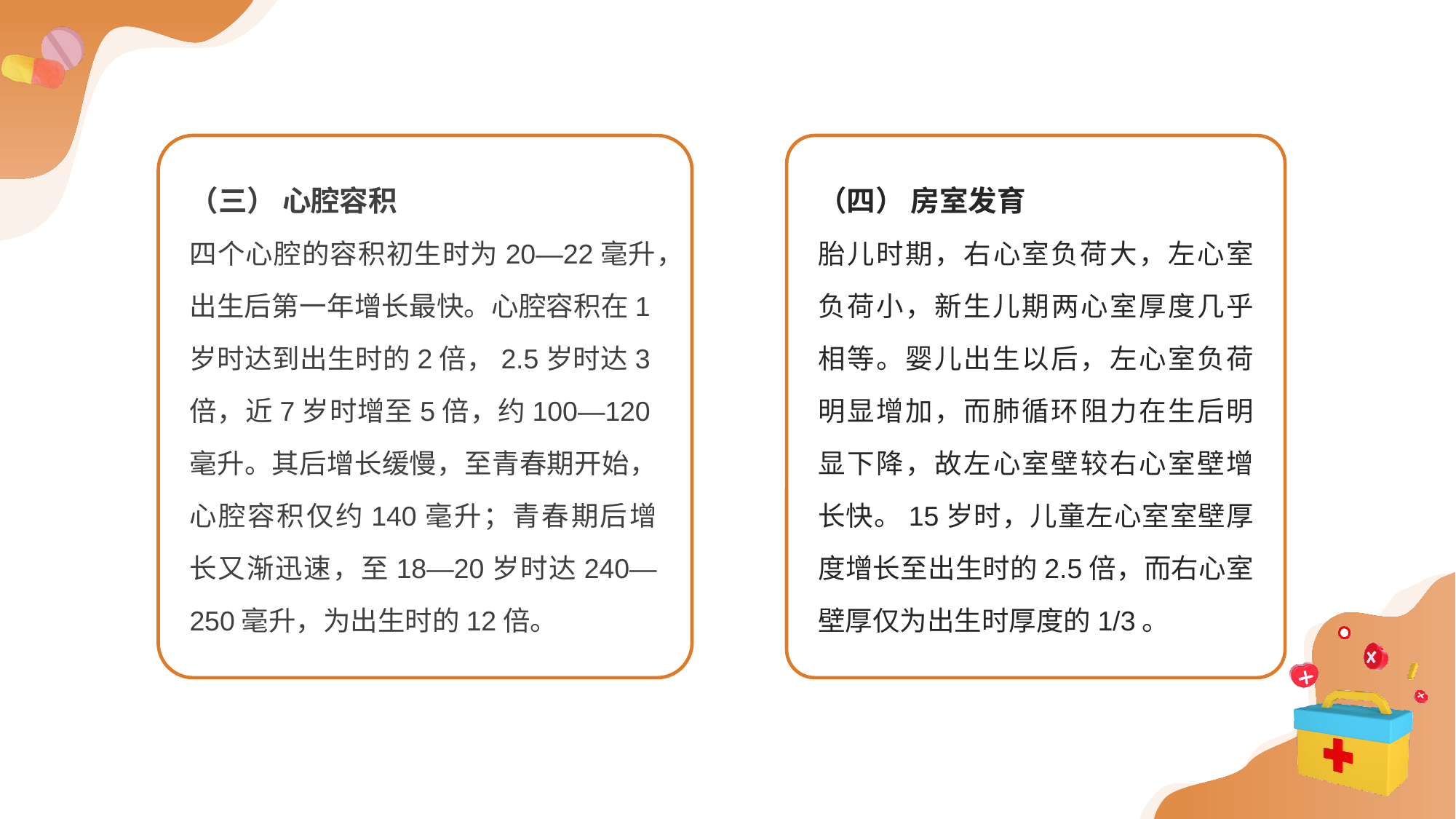

（三） 心腔容积
四个心腔的容积初生时为20—22毫升，出生后第一年增长最快。心腔容积在1岁时达到出生时的2倍，2.5岁时达3倍，近7岁时增至5倍，约100—120毫升。其后增长缓慢，至青春期开始，心腔容积仅约140毫升；青春期后增长又渐迅速，至18—20岁时达240—250毫升，为出生时的12倍。
（四） 房室发育
胎儿时期，右心室负荷大，左心室负荷小，新生儿期两心室厚度几乎相等。婴儿出生以后，左心室负荷明显增加，而肺循环阻力在生后明显下降，故左心室壁较右心室壁增长快。15岁时，儿童左心室室壁厚度增长至出生时的2.5倍，而右心室壁厚仅为出生时厚度的1/3。